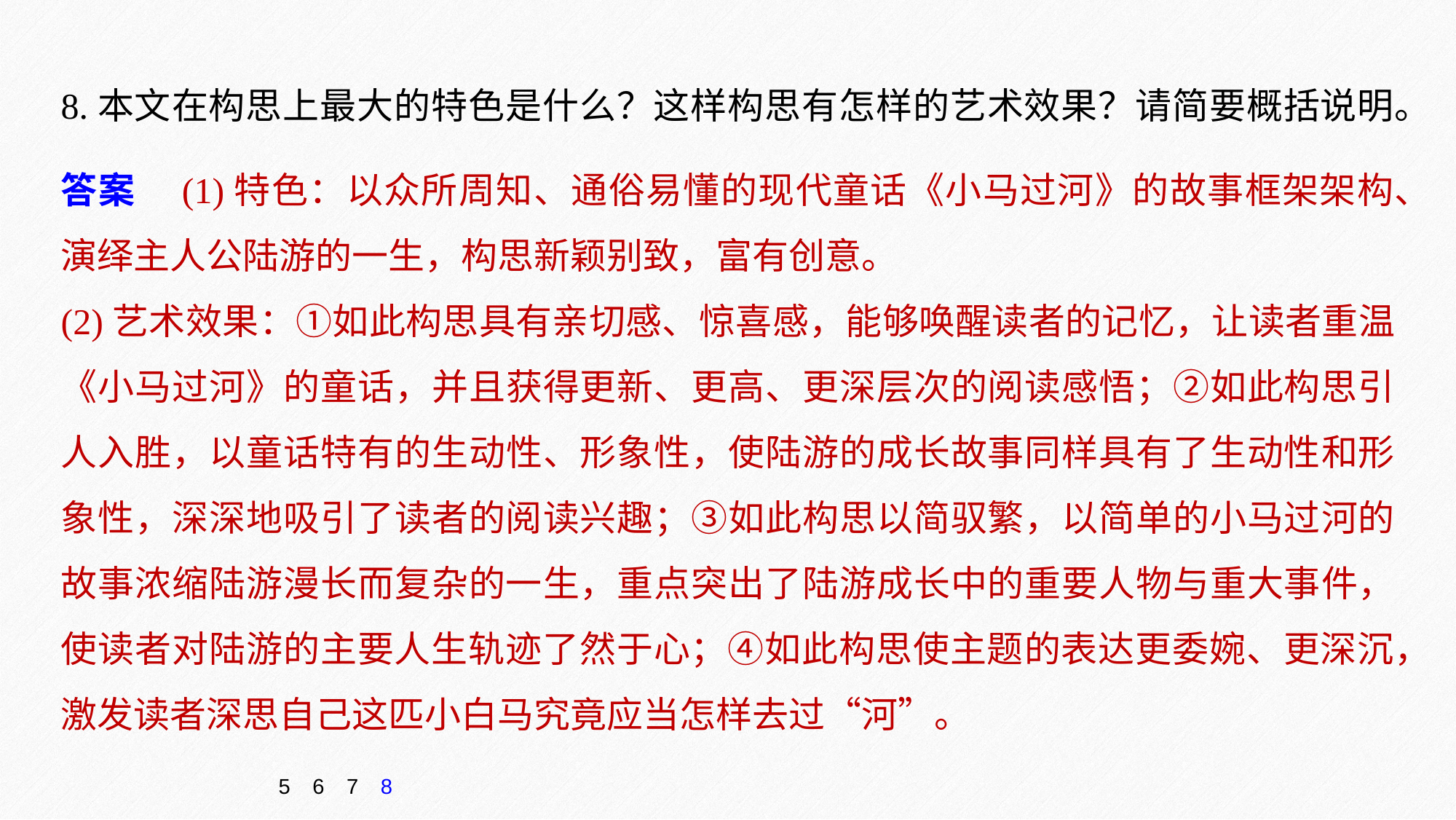

8.本文在构思上最大的特色是什么？这样构思有怎样的艺术效果？请简要概括说明。
答案　(1)特色：以众所周知、通俗易懂的现代童话《小马过河》的故事框架架构、演绎主人公陆游的一生，构思新颖别致，富有创意。
(2)艺术效果：①如此构思具有亲切感、惊喜感，能够唤醒读者的记忆，让读者重温《小马过河》的童话，并且获得更新、更高、更深层次的阅读感悟；②如此构思引人入胜，以童话特有的生动性、形象性，使陆游的成长故事同样具有了生动性和形象性，深深地吸引了读者的阅读兴趣；③如此构思以简驭繁，以简单的小马过河的故事浓缩陆游漫长而复杂的一生，重点突出了陆游成长中的重要人物与重大事件，使读者对陆游的主要人生轨迹了然于心；④如此构思使主题的表达更委婉、更深沉，激发读者深思自己这匹小白马究竟应当怎样去过“河”。
5
6
7
8